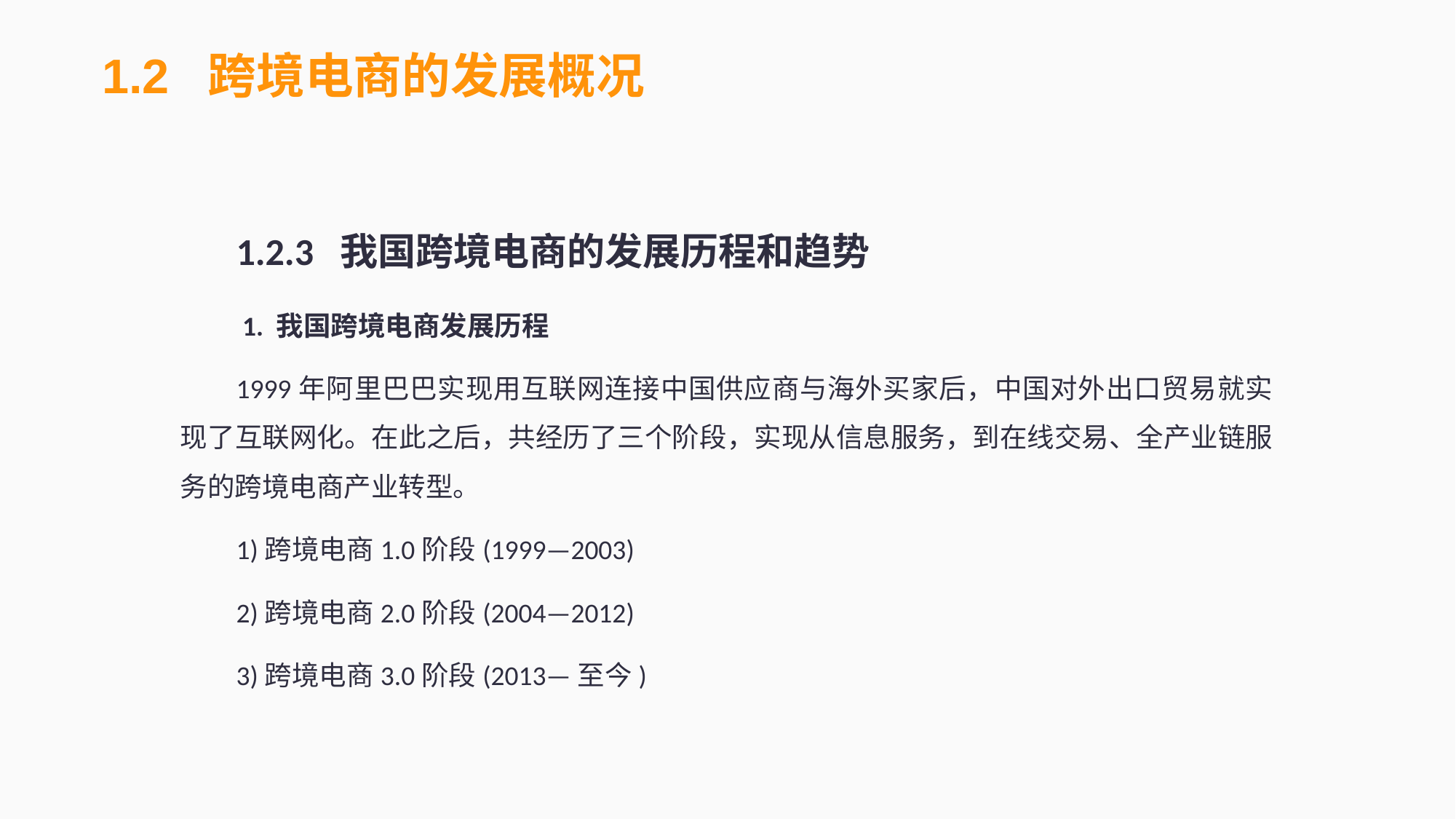

1.2  跨境电商的发展概况
1.2.3  我国跨境电商的发展历程和趋势
 1. 我国跨境电商发展历程
1999年阿里巴巴实现用互联网连接中国供应商与海外买家后，中国对外出口贸易就实现了互联网化。在此之后，共经历了三个阶段，实现从信息服务，到在线交易、全产业链服务的跨境电商产业转型。
1)跨境电商1.0阶段(1999—2003)
2)跨境电商2.0阶段(2004—2012)
3)跨境电商3.0阶段(2013—至今)